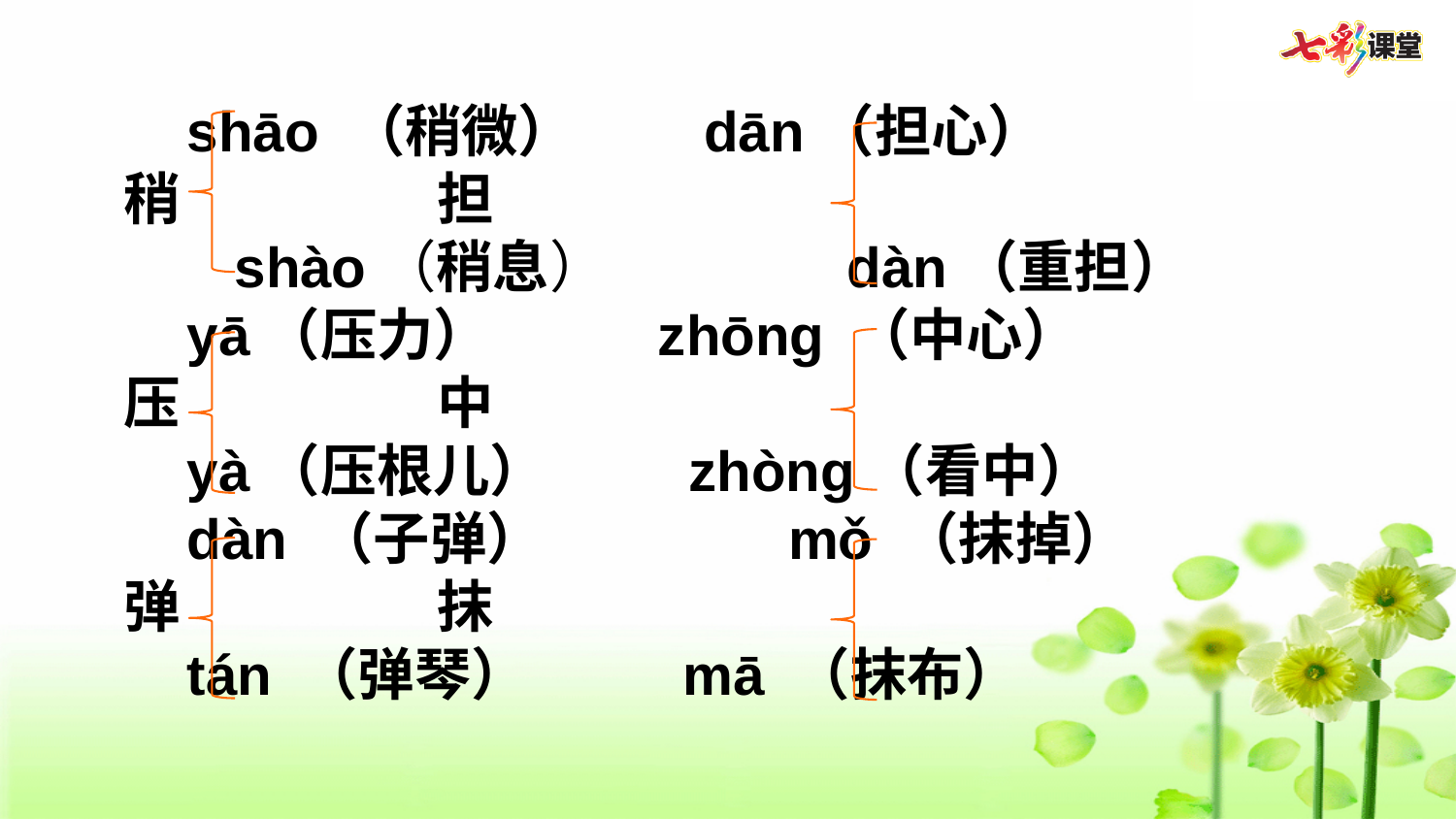

shāo （稍微）         dān（担心）
稍                    担
       shào（稍息）                  dàn（重担）
    yā（压力）            zhōng （中心）
压                    中
    yà（压根儿）          zhòng（看中）
    dàn （子弹）                  mǒ （抹掉）
弹                    抹
    tán （弹琴）           mā （抹布）